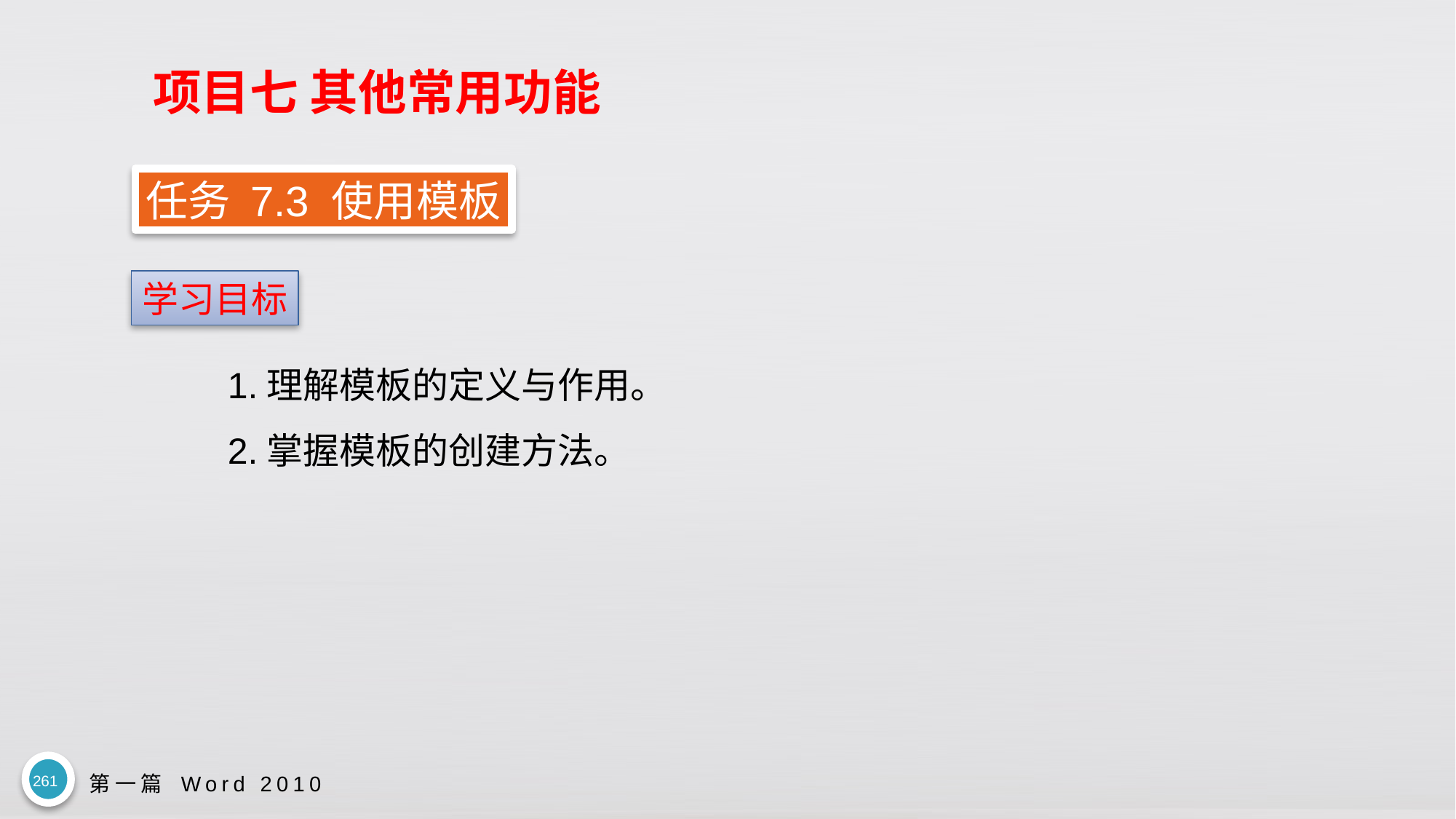

# 项目七 其他常用功能
任务 7.3 使用模板
学习目标
1.理解模板的定义与作用。
2.掌握模板的创建方法。
261